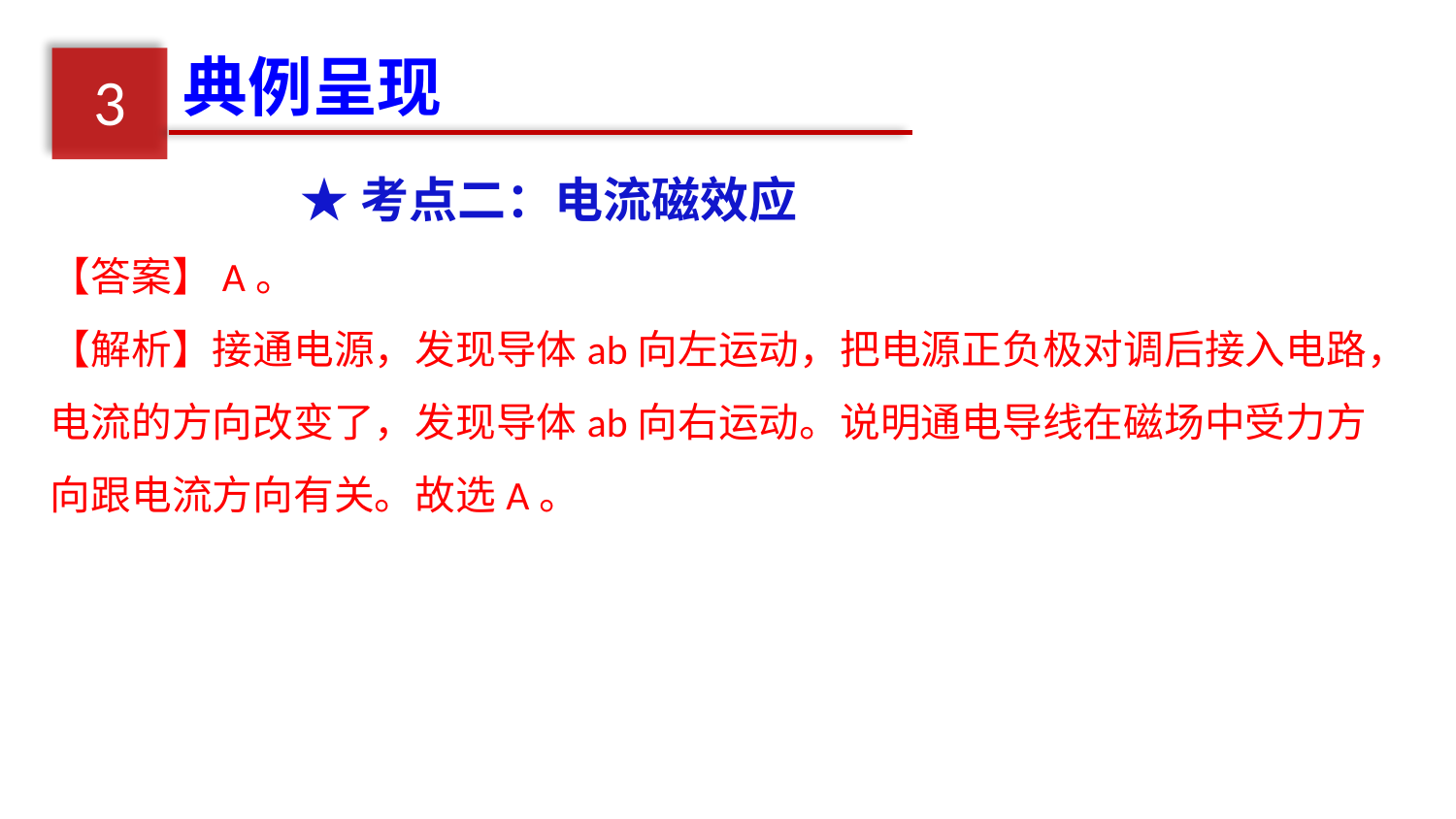

典例呈现

3
★考点二：电流磁效应
【答案】A。
【解析】接通电源，发现导体ab向左运动，把电源正负极对调后接入电路，电流的方向改变了，发现导体ab向右运动。说明通电导线在磁场中受力方向跟电流方向有关。故选A。